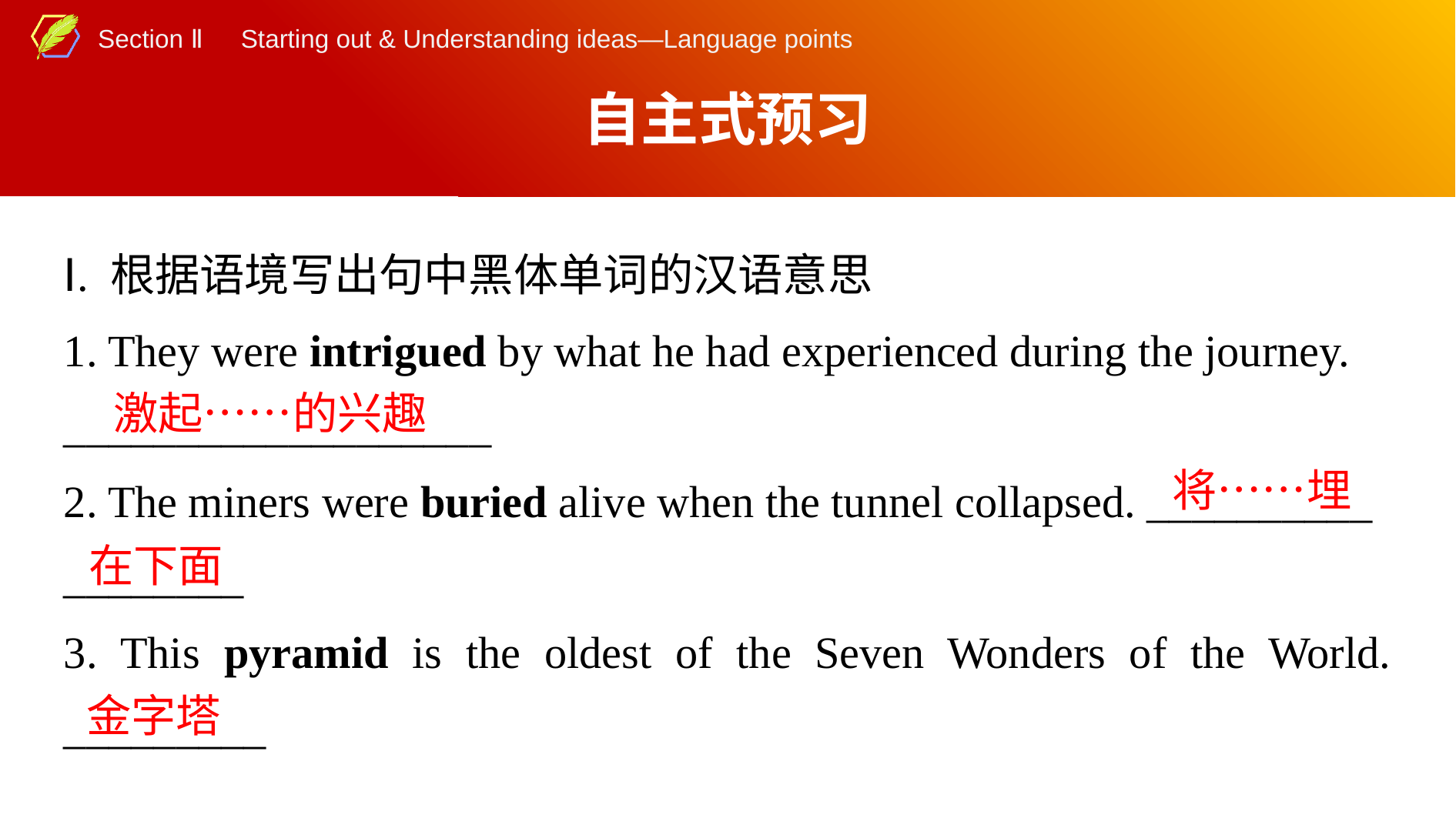

自主式预习
Ⅰ. 根据语境写出句中黑体单词的汉语意思
1. They were intrigued by what he had experienced during the journey. ___________________
2. The miners were buried alive when the tunnel collapsed. __________ ________
3. This pyramid is the oldest of the Seven Wonders of the World. _________
激起……的兴趣
将……埋
在下面
金字塔